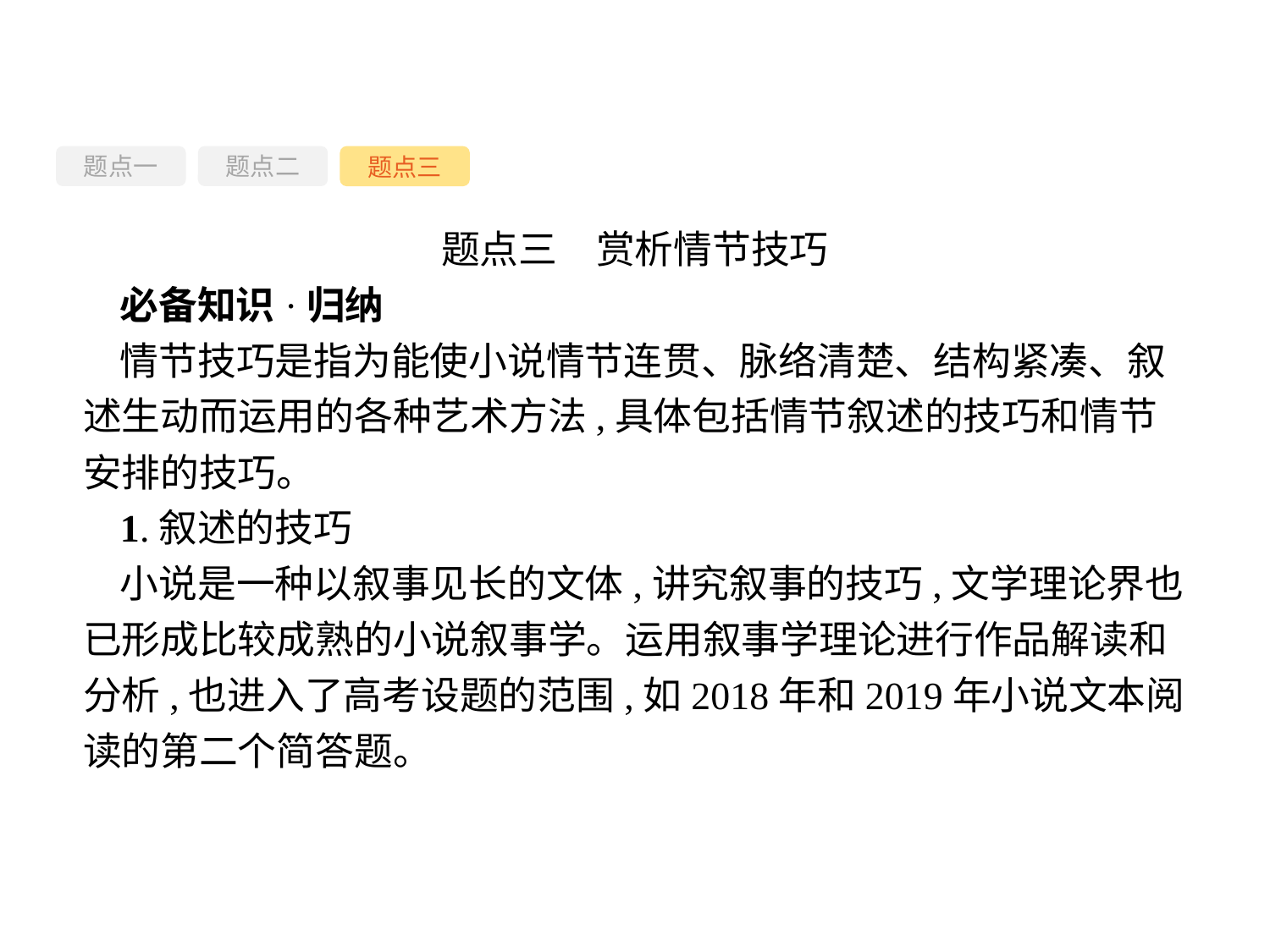

题点一
题点三
题点二
题点三　赏析情节技巧
必备知识·归纳
情节技巧是指为能使小说情节连贯、脉络清楚、结构紧凑、叙述生动而运用的各种艺术方法,具体包括情节叙述的技巧和情节安排的技巧。
1.叙述的技巧
小说是一种以叙事见长的文体,讲究叙事的技巧,文学理论界也已形成比较成熟的小说叙事学。运用叙事学理论进行作品解读和分析,也进入了高考设题的范围,如2018年和2019年小说文本阅读的第二个简答题。
-85-